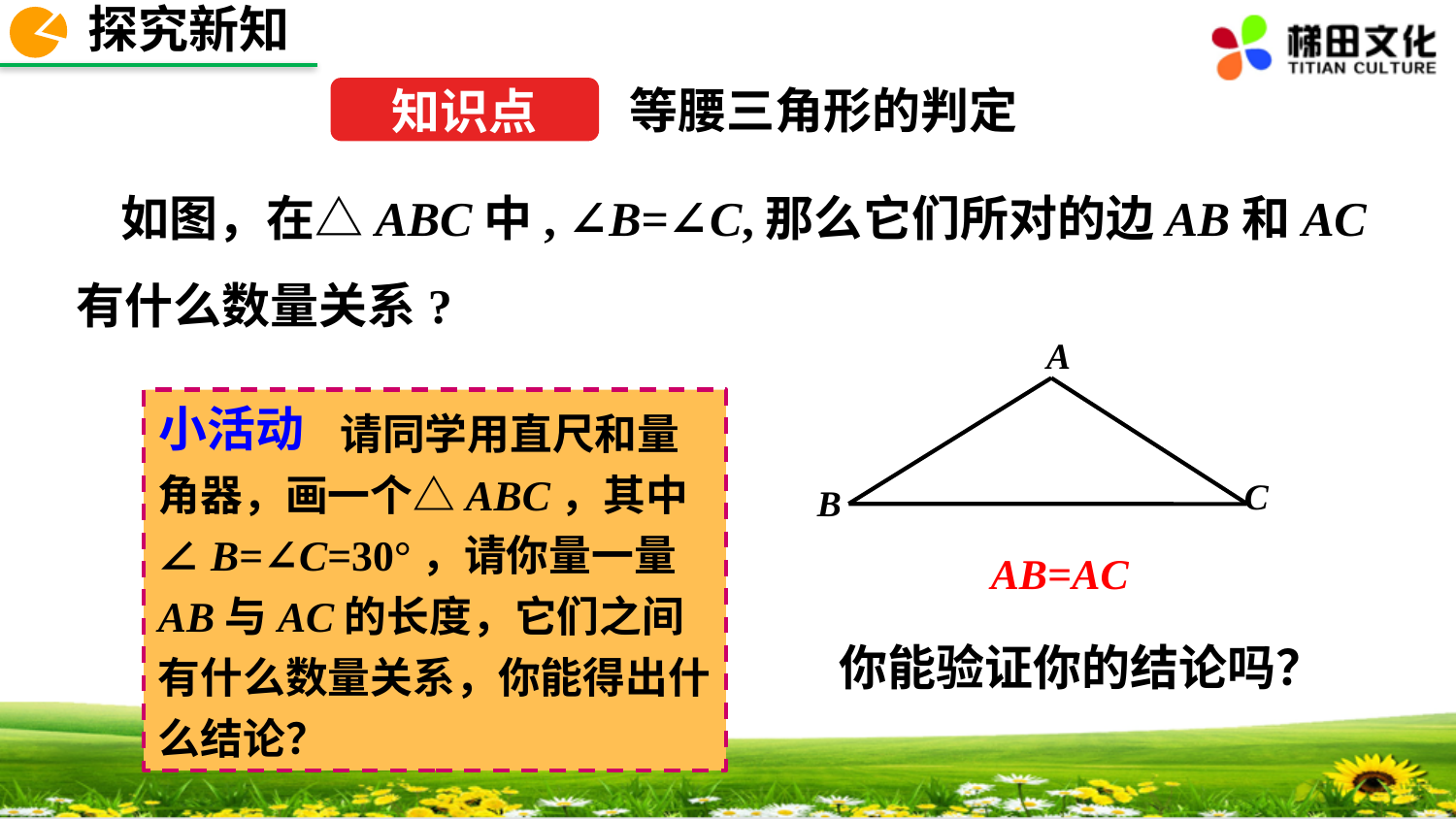

探究新知

等腰三角形的判定

知识点
   如图，在△ABC中, ∠B=∠C,那么它们所对的边AB和AC有什么数量关系?

A

C

B

小活动
                     请同学用直尺和量角器，画一个△ABC，其中∠B=∠C=30°，请你量一量AB与AC的长度，它们之间有什么数量关系，你能得出什么结论？
AB=AC
你能验证你的结论吗？